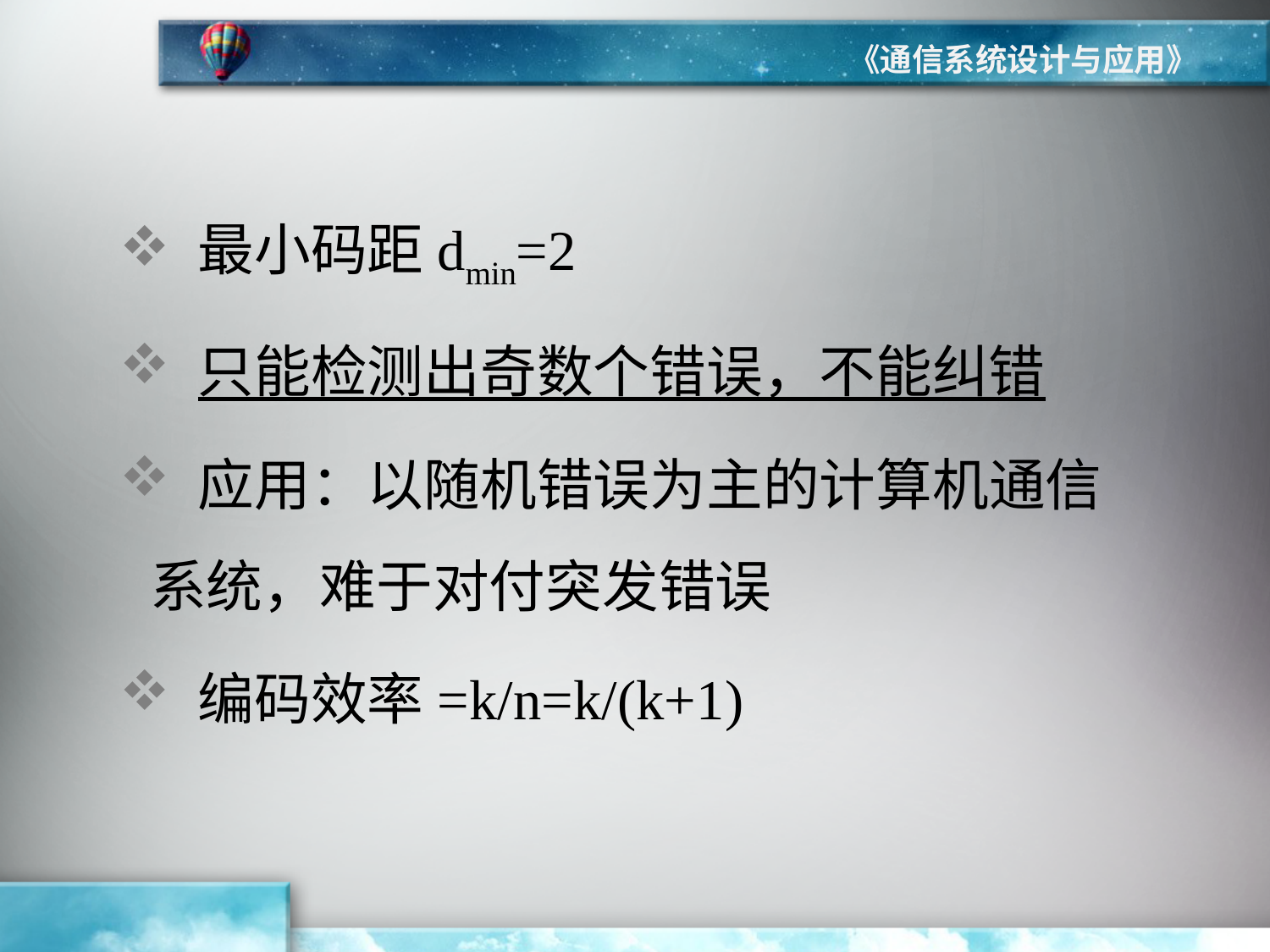

《通信系统设计与应用》
 最小码距dmin=2
 只能检测出奇数个错误，不能纠错
 应用：以随机错误为主的计算机通信系统，难于对付突发错误
 编码效率=k/n=k/(k+1)